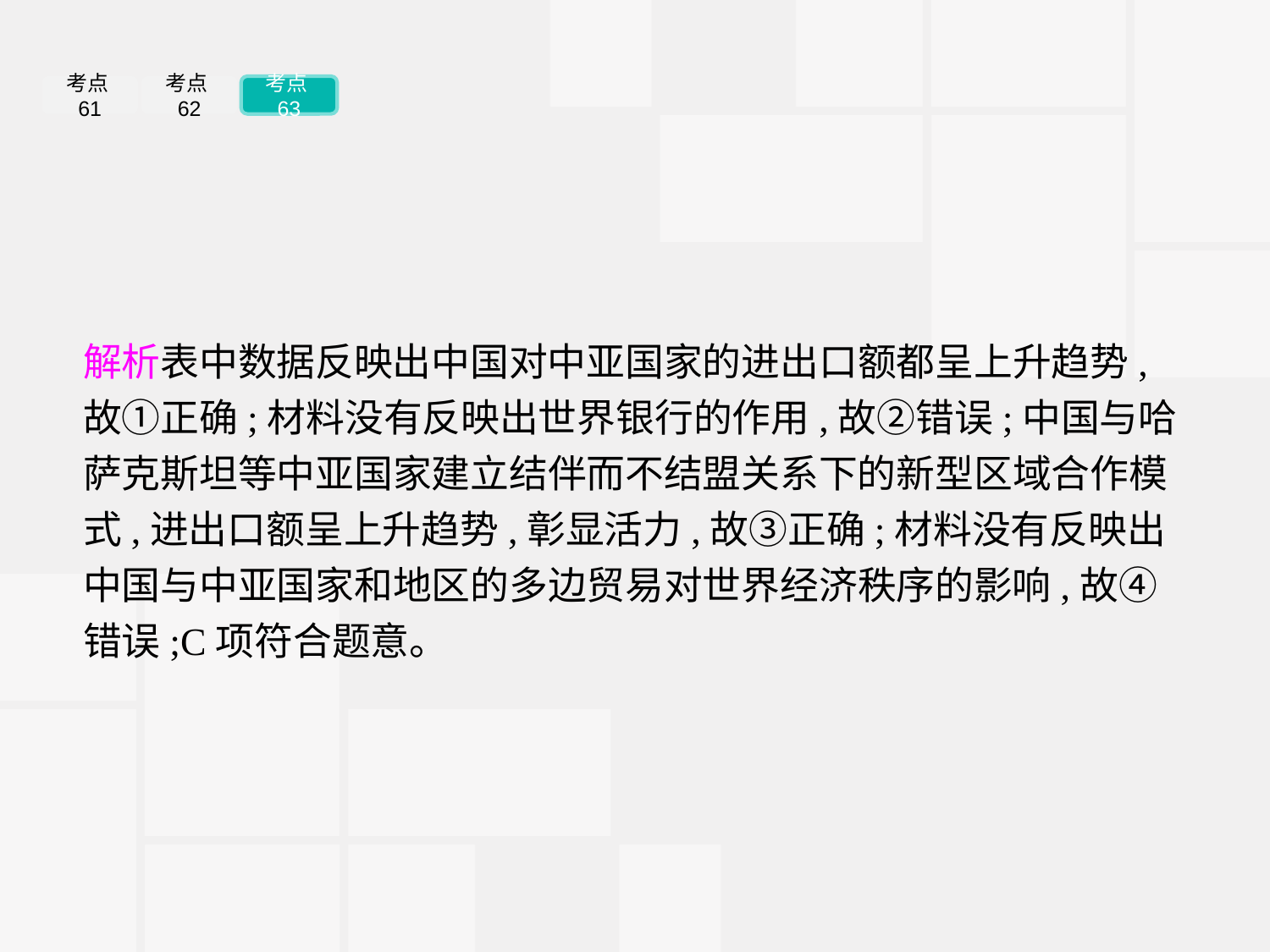

考点61
考点62
考点63
解析表中数据反映出中国对中亚国家的进出口额都呈上升趋势,故①正确;材料没有反映出世界银行的作用,故②错误;中国与哈萨克斯坦等中亚国家建立结伴而不结盟关系下的新型区域合作模式,进出口额呈上升趋势,彰显活力,故③正确;材料没有反映出中国与中亚国家和地区的多边贸易对世界经济秩序的影响,故④错误;C项符合题意。